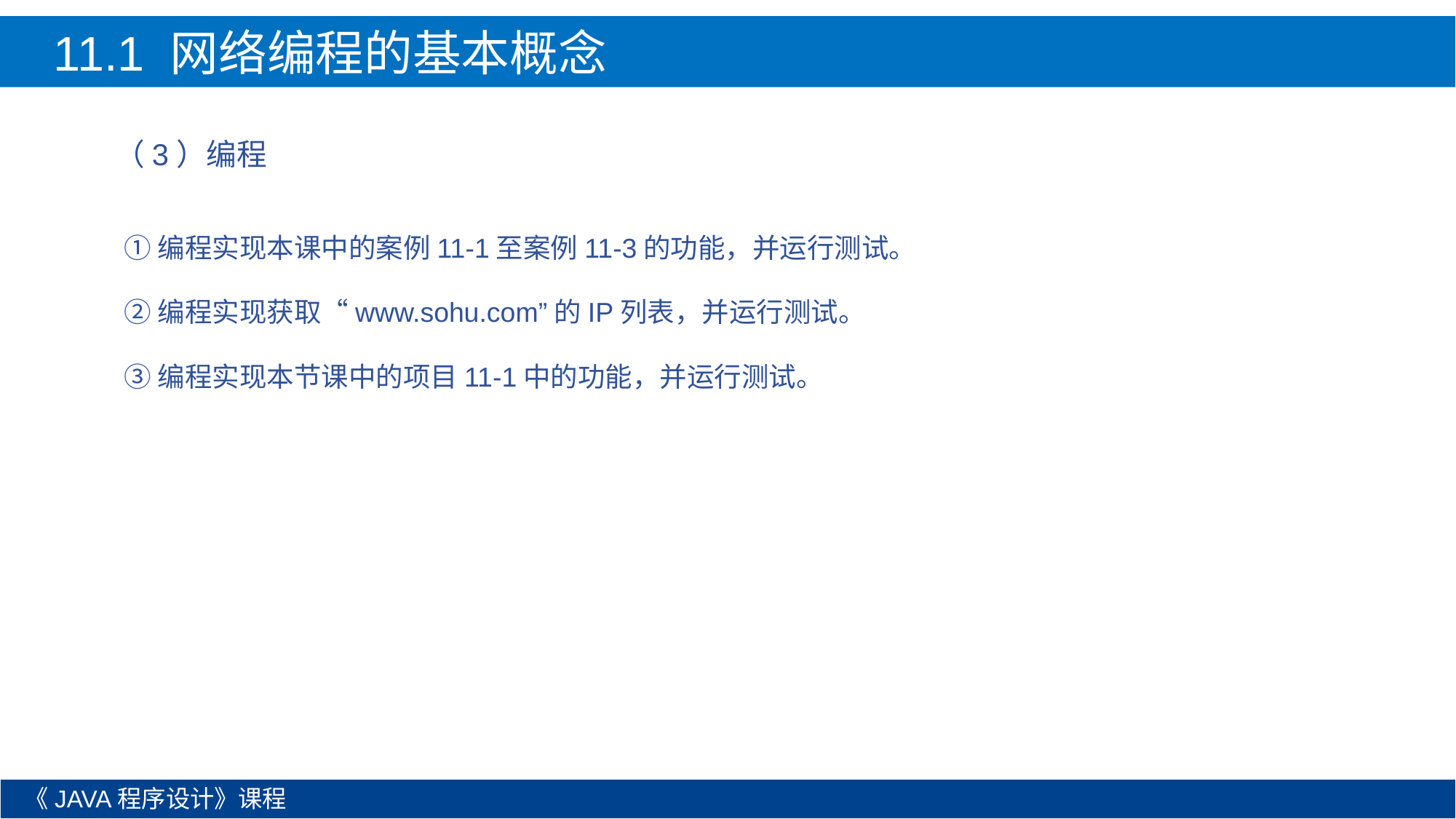

11.1 网络编程的基本概念
（3）编程
①编程实现本课中的案例11-1至案例11-3的功能，并运行测试。
②编程实现获取“www.sohu.com”的IP列表，并运行测试。
③编程实现本节课中的项目11-1中的功能，并运行测试。
《JAVA程序设计》课程